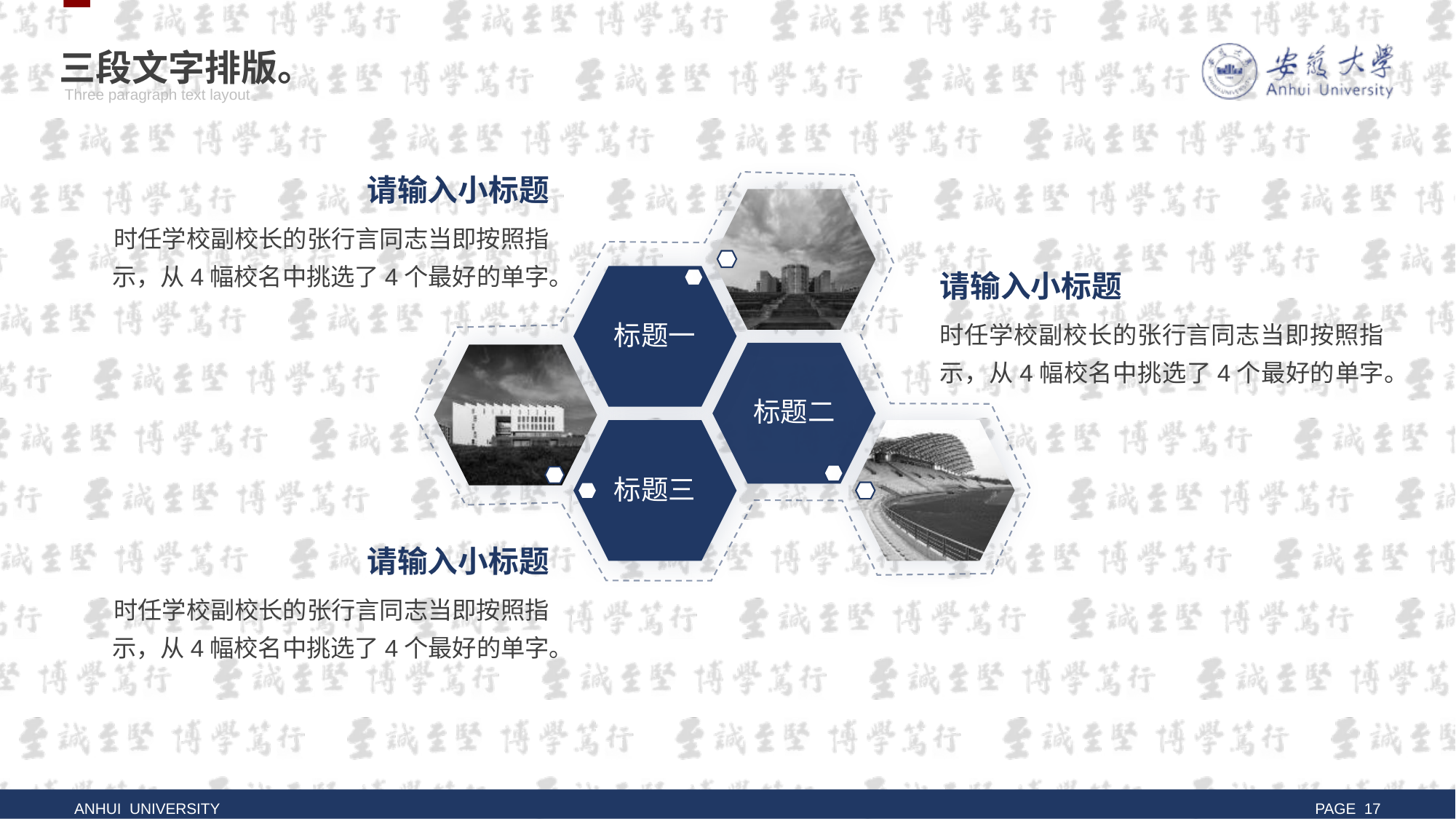

三段文字排版。
Three paragraph text layout
请输入小标题
时任学校副校长的张行言同志当即按照指示，从4幅校名中挑选了4个最好的单字。

标题三
标题二
标题一
请输入小标题
时任学校副校长的张行言同志当即按照指示，从4幅校名中挑选了4个最好的单字。
请输入小标题
时任学校副校长的张行言同志当即按照指示，从4幅校名中挑选了4个最好的单字。
ANHUI  UNIVERSITY
PAGE  17